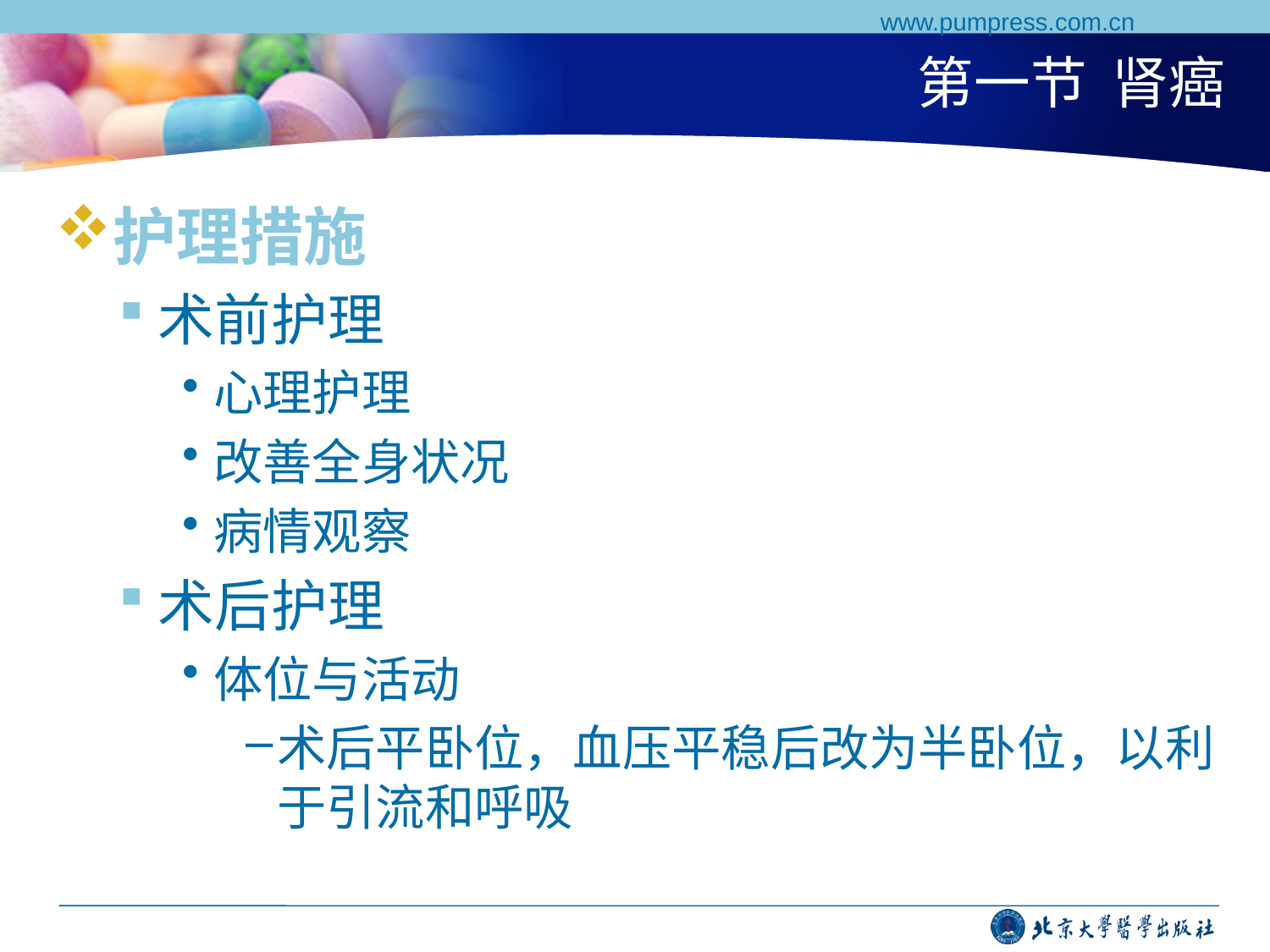

www.pumpress.com.cn
# 第一节  肾癌
护理措施
术前护理
心理护理
改善全身状况
病情观察
术后护理
体位与活动
术后平卧位，血压平稳后改为半卧位，以利于引流和呼吸